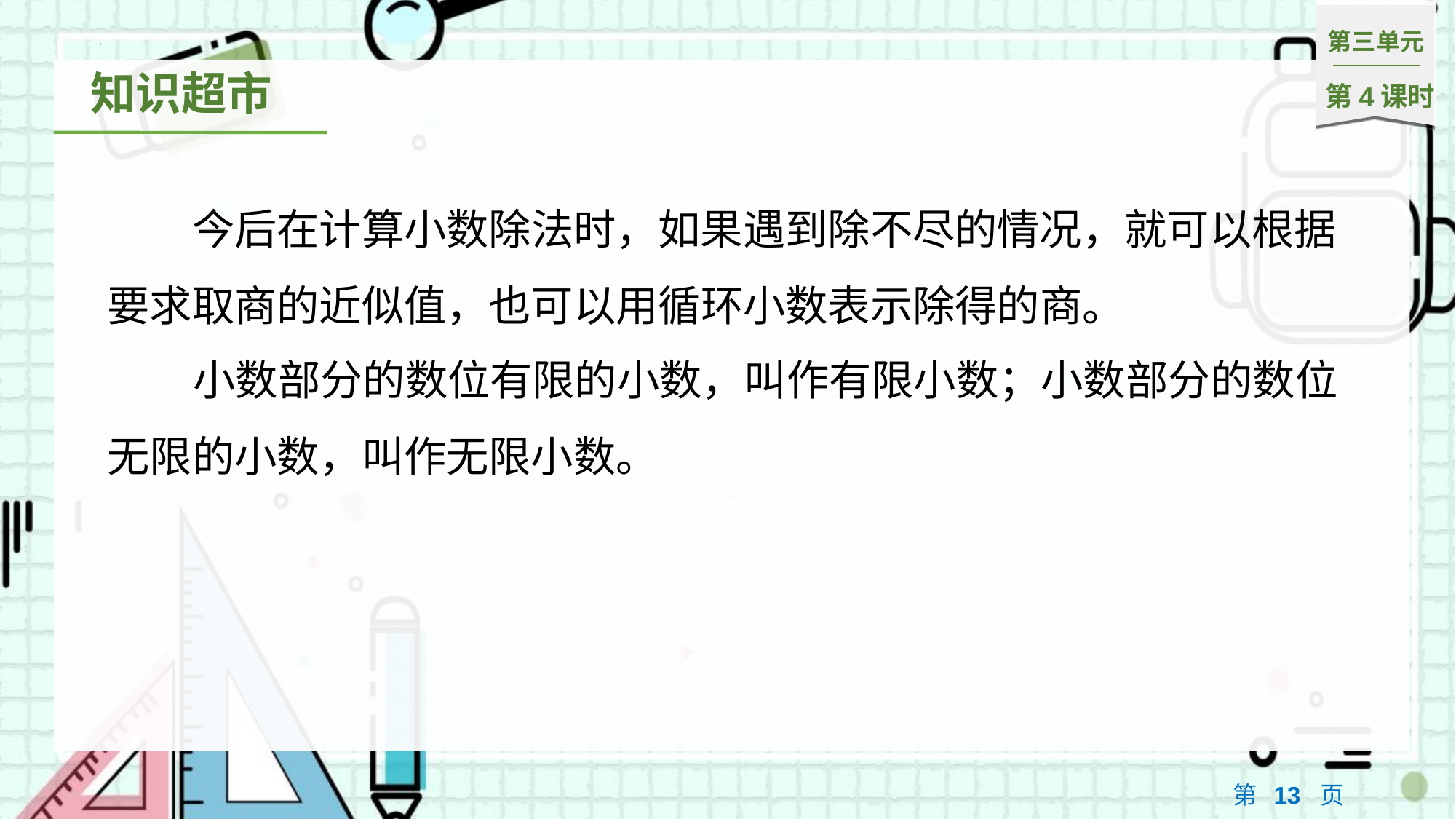

今后在计算小数除法时，如果遇到除不尽的情况，就可以根据要求取商的近似值，也可以用循环小数表示除得的商。
小数部分的数位有限的小数，叫作有限小数；小数部分的数位无限的小数，叫作无限小数。